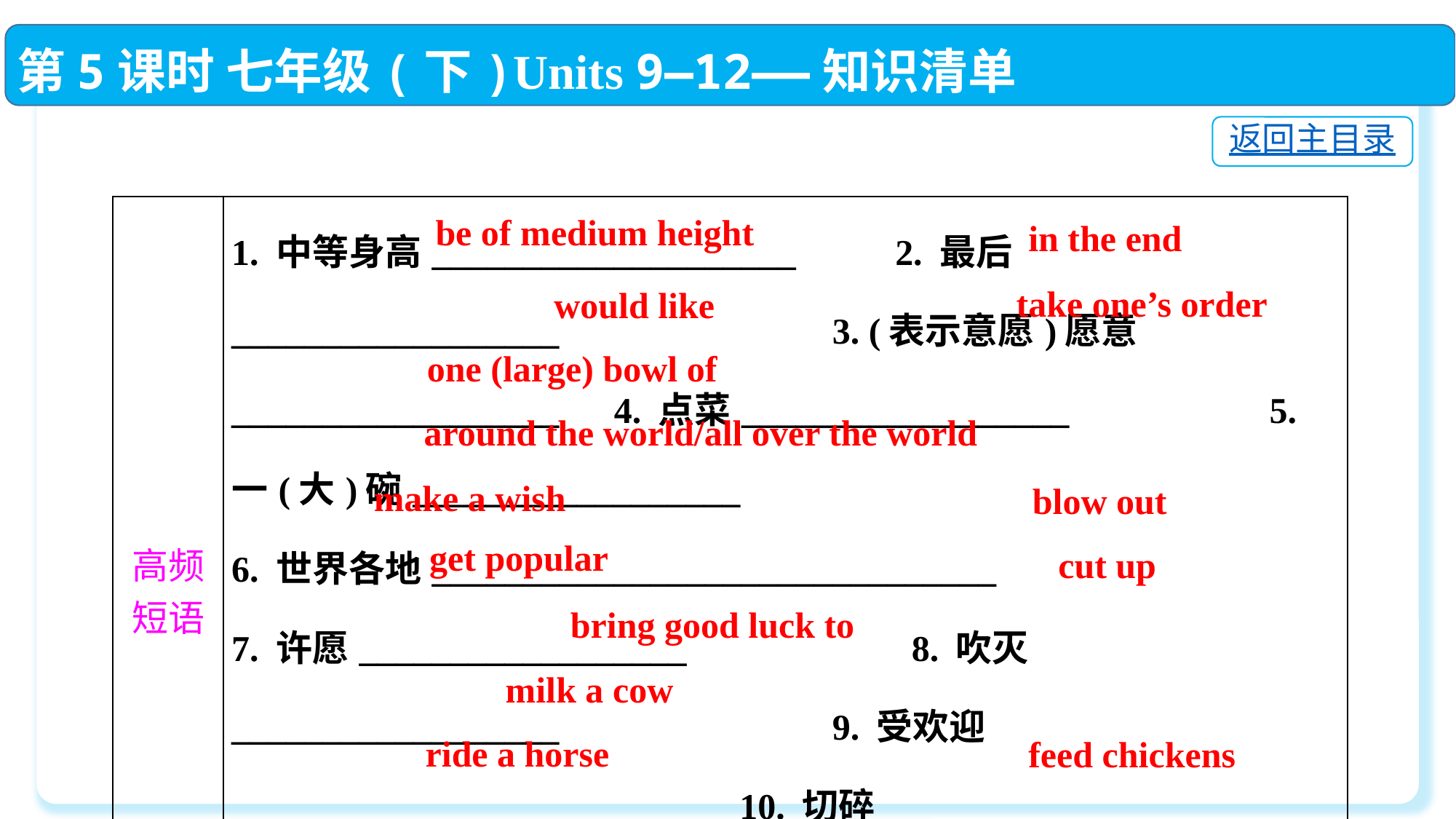

第5课时 七年级(下)Units 9—12——知识清单

返回主目录
| 高频 短语 | 1. 中等身高\_\_\_\_\_\_\_\_\_\_\_\_\_\_\_\_\_\_\_\_　　 2. 最后\_\_\_\_\_\_\_\_\_\_\_\_\_\_\_\_\_\_　　　　　　　3. (表示意愿)愿意\_\_\_\_\_\_\_\_\_\_\_\_\_\_\_\_\_\_　4. 点菜\_\_\_\_\_\_\_\_\_\_\_\_\_\_\_\_\_\_　　　　　5. 一(大)碗\_\_\_\_\_\_\_\_\_\_\_\_\_\_\_\_\_\_　　 6. 世界各地\_\_\_\_\_\_\_\_\_\_\_\_\_\_\_\_\_\_\_\_\_\_\_\_\_\_\_\_\_\_\_ 　　　　　　 7. 许愿\_\_\_\_\_\_\_\_\_\_\_\_\_\_\_\_\_\_　　　　　 8. 吹灭\_\_\_\_\_\_\_\_\_\_\_\_\_\_\_\_\_\_　　　　　　　9. 受欢迎\_\_\_\_\_\_\_\_\_\_\_\_\_\_\_\_\_\_　　　　 10. 切碎\_\_\_\_\_\_\_\_\_\_\_\_\_\_\_\_\_　　　　　　　11. 给 ……带来好运\_\_\_\_\_\_\_\_\_\_\_\_\_\_\_\_\_\_　　　　　　　  12. 给奶牛挤奶\_\_\_\_\_\_\_\_\_\_\_\_\_\_\_\_\_\_　　　　 13. 骑马\_\_\_\_\_\_\_\_\_\_\_\_\_\_\_\_\_\_　　　　　14. 喂鸡\_\_\_\_\_\_\_\_\_\_\_\_\_\_\_\_\_\_ |
| --- | --- |
be of medium height
in the end
take one’s order
would like
one (large) bowl of
around the world/all over the world
make a wish
blow out
get popular
cut up
bring good luck to
milk a cow
ride a horse
feed chickens